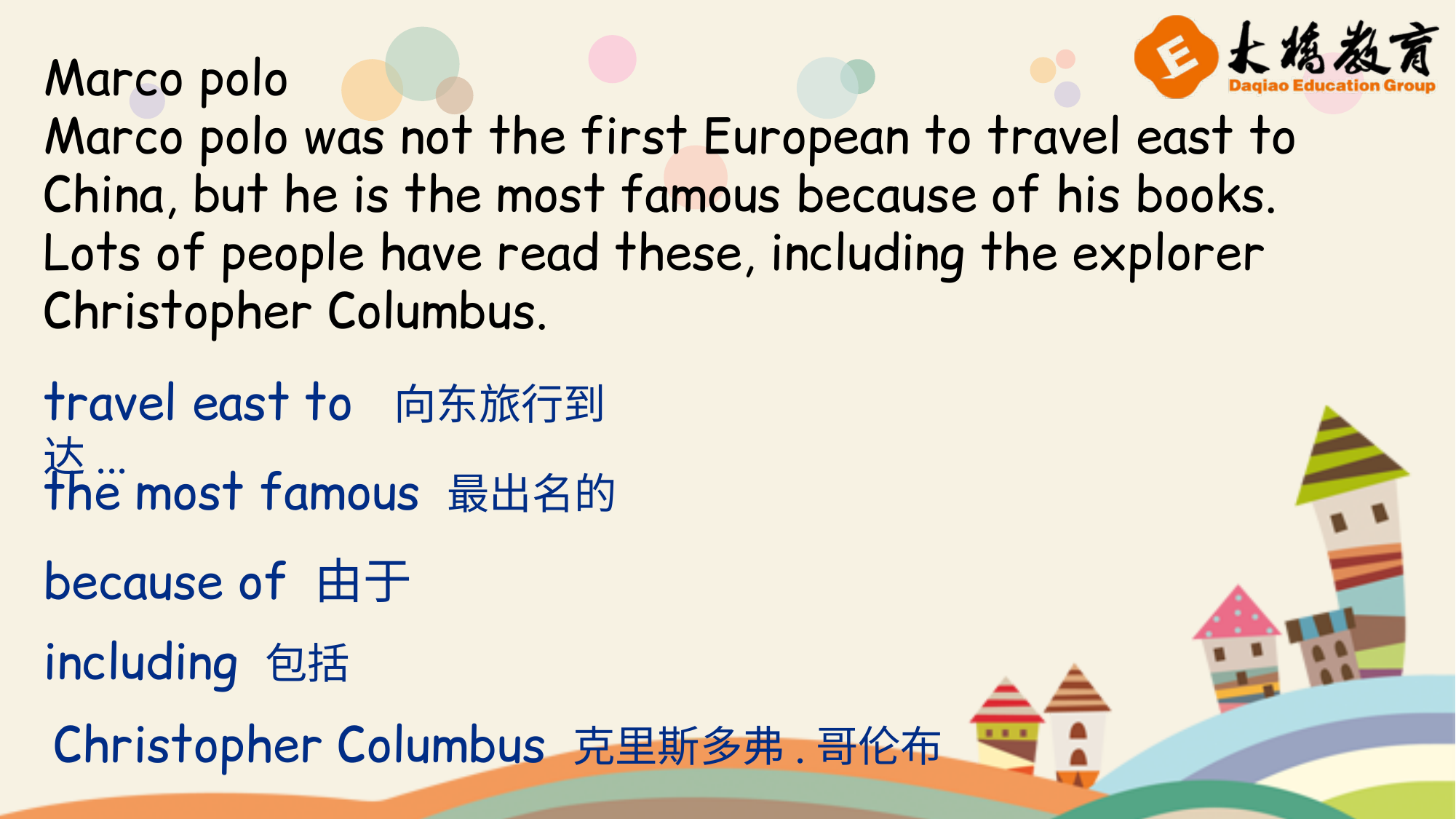

Marco polo
Marco polo was not the first European to travel east to China, but he is the most famous because of his books. Lots of people have read these, including the explorer Christopher Columbus.
travel east to  向东旅行到达...
the most famous 最出名的
because of 由于
including 包括
Christopher Columbus 克里斯多弗.哥伦布